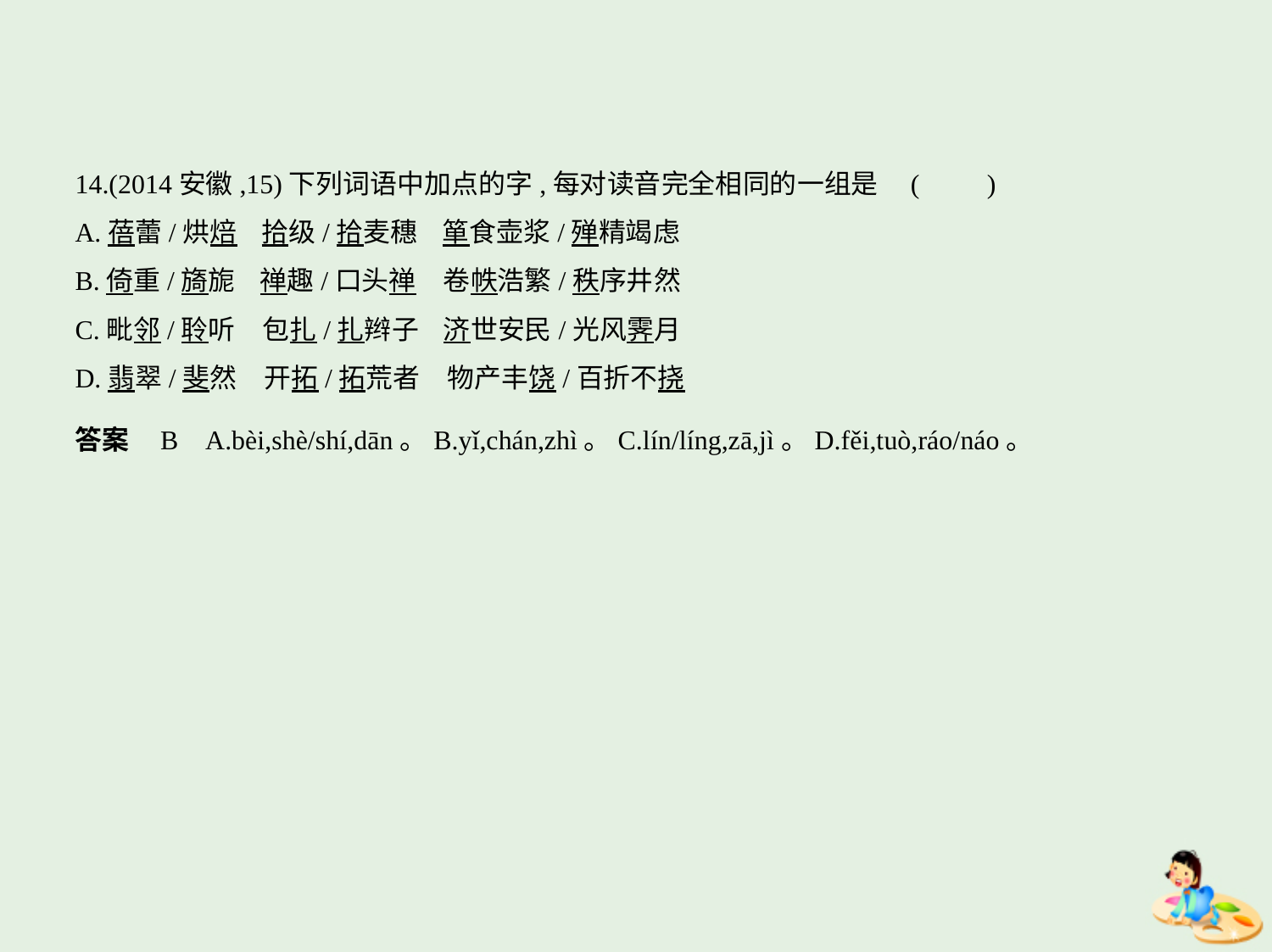

14.(2014安徽,15)下列词语中加点的字,每对读音完全相同的一组是 (　　)
A.蓓蕾/烘焙    拾级/拾麦穗    箪食壶浆/殚精竭虑
B.倚重/旖旎    禅趣/口头禅　卷帙浩繁/秩序井然
C.毗邻/聆听　包扎/扎辫子    济世安民/光风霁月
D.翡翠/斐然　开拓/拓荒者　物产丰饶/百折不挠
答案    B    A.bèi,shè/shí,dān。B.yǐ,chán,zhì。C.lín/líng,zā,jì。D.fěi,tuò,ráo/náo。